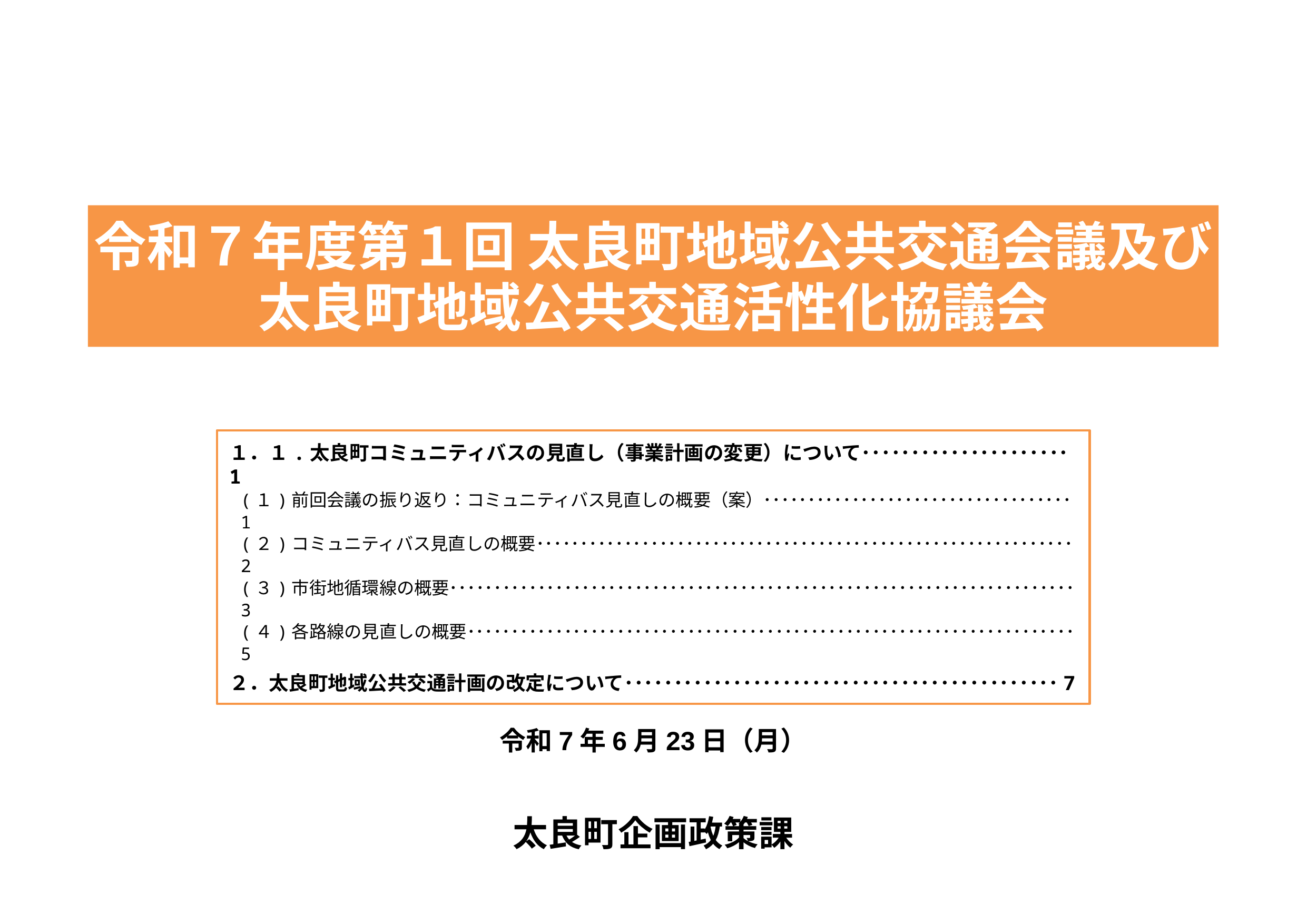

令和７年度第１回 太良町地域公共交通会議及び
太良町地域公共交通活性化協議会
１．１.太良町コミュニティバスの見直し（事業計画の変更）について･････････････････････1
(１)前回会議の振り返り：コミュニティバス見直しの概要（案）･･･････････････････････････････････1
(２)コミュニティバス見直しの概要･････････････････････････････････････････････････････････････2
(３)市街地循環線の概要･･･････････････････････････････････････････････････････････････････････3
(４)各路線の見直しの概要･････････････････････････････････････････････････････････････････････5
２．太良町地域公共交通計画の改定について････････････････････････････････････････････7
令和7年6月23日（月）
太良町企画政策課